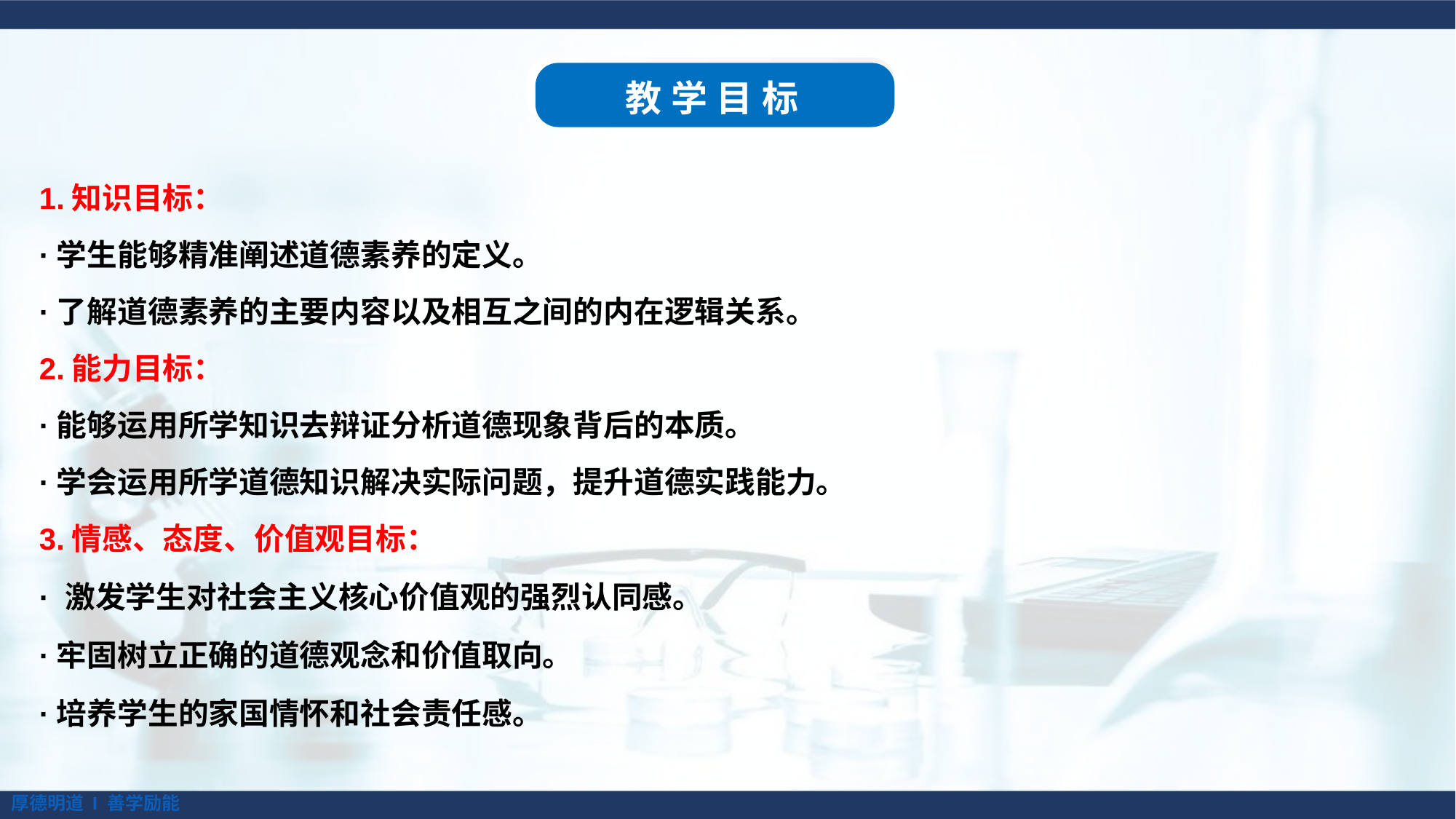

教学目标
1.知识目标：
·学生能够精准阐述道德素养的定义。
·了解道德素养的主要内容以及相互之间的内在逻辑关系。
2.能力目标：
·能够运用所学知识去辩证分析道德现象背后的本质。
·学会运用所学道德知识解决实际问题，提升道德实践能力。
3.情感、态度、价值观目标：
· 激发学生对社会主义核心价值观的强烈认同感。
·牢固树立正确的道德观念和价值取向。
·培养学生的家国情怀和社会责任感。

厚德明道 I 善学励能